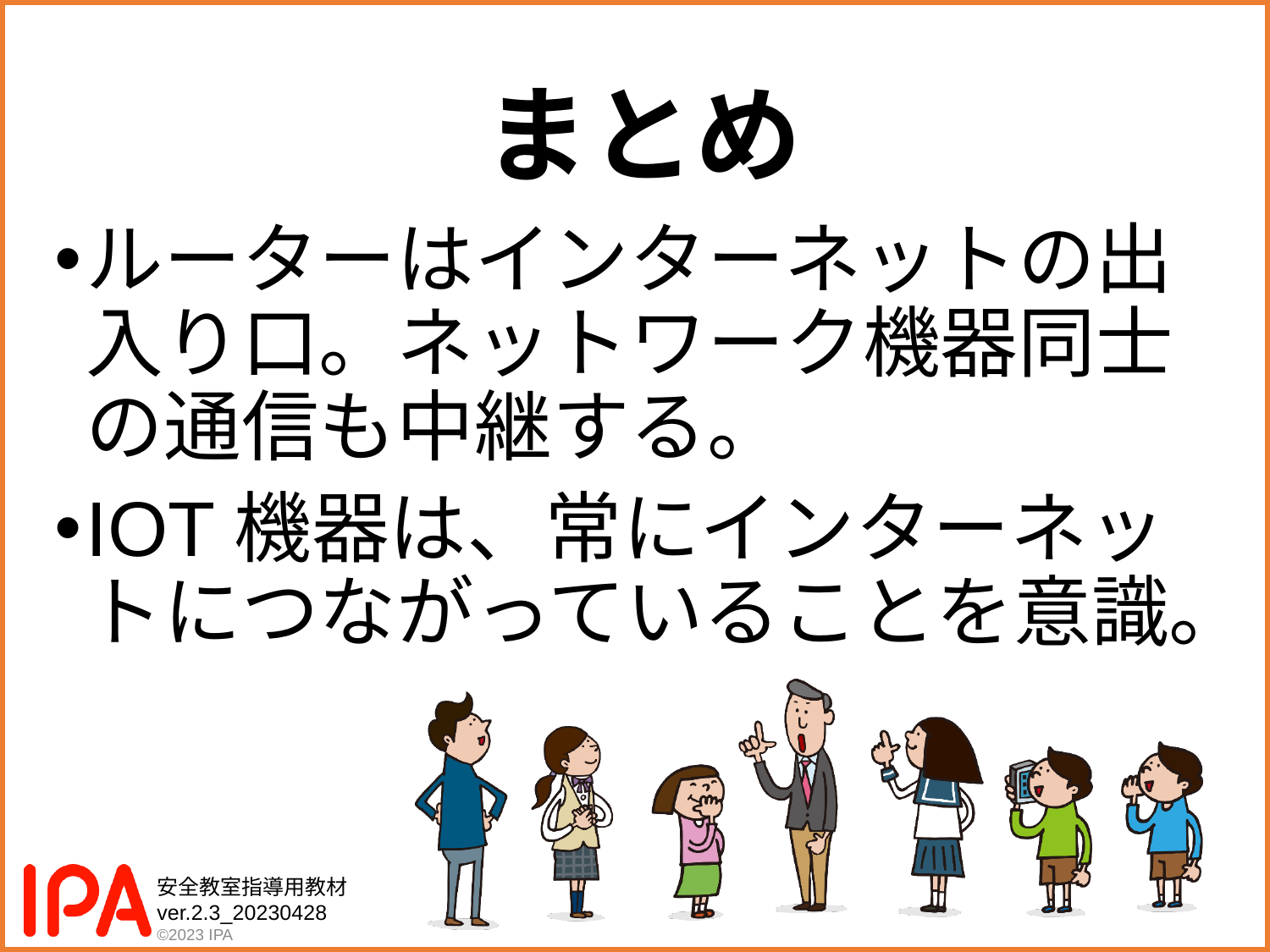

ルーターはインターネットの出入り口。ネットワーク機器同士の通信も中継する。
IOT機器は、常にインターネットにつながっていることを意識。